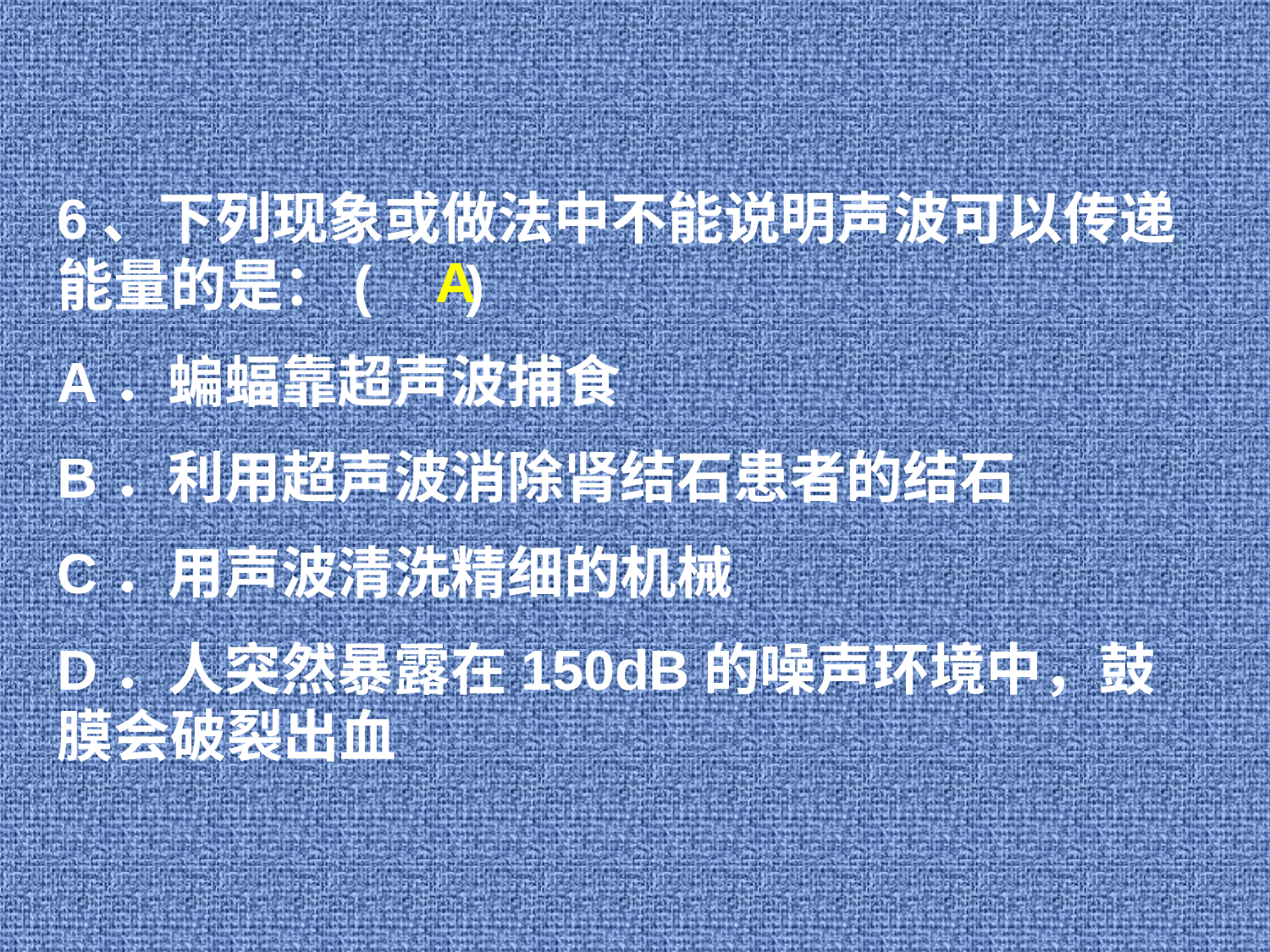

6、下列现象或做法中不能说明声波可以传递能量的是：(      )
A．蝙蝠靠超声波捕食
B．利用超声波消除肾结石患者的结石
C．用声波清洗精细的机械
D．人突然暴露在150dB的噪声环境中，鼓膜会破裂出血
A